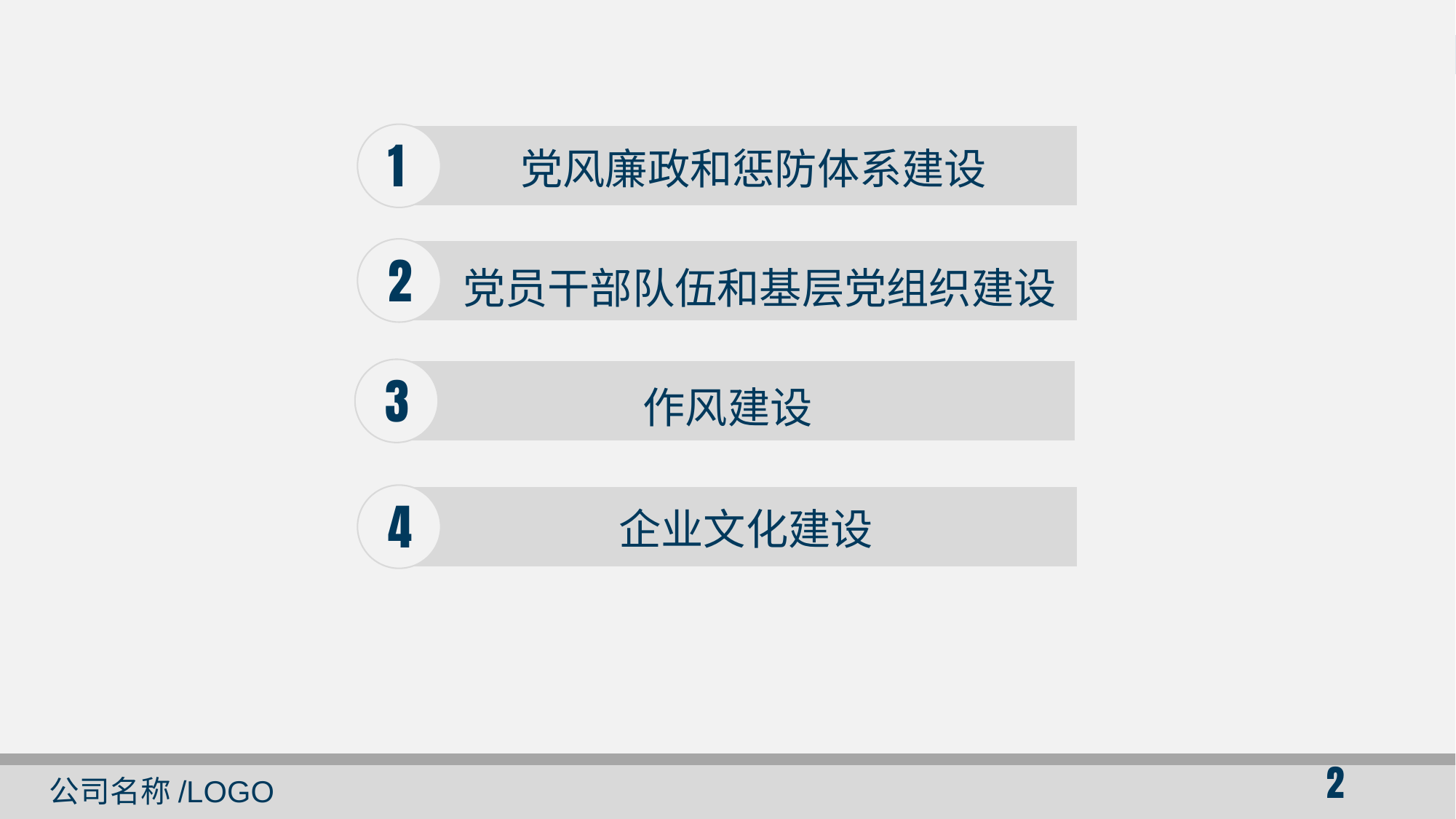

1
党风廉政和惩防体系建设

2
党员干部队伍和基层党组织建设

3
作风建设

4
企业文化建设
2